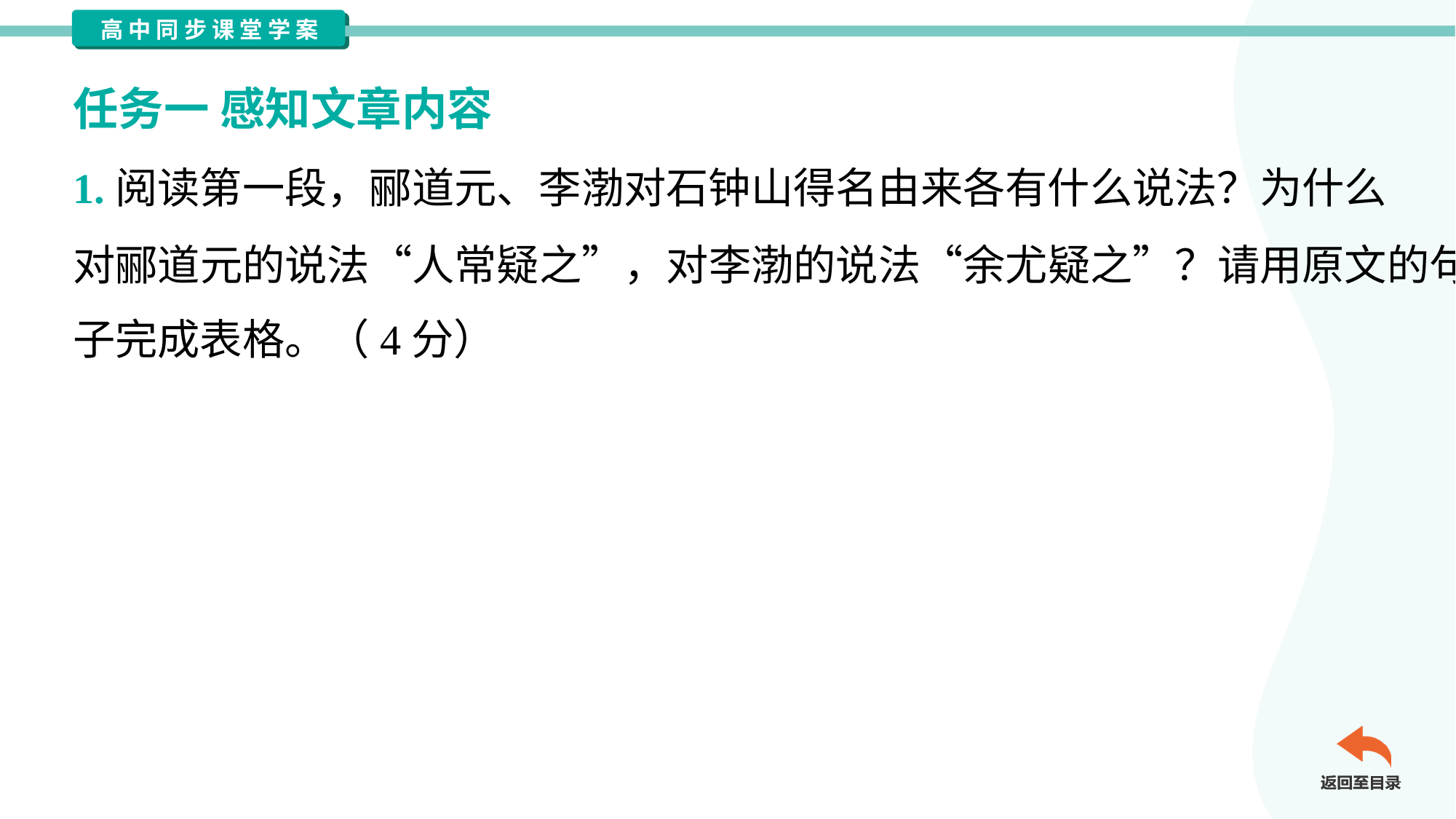

任务一 感知文章内容
1.阅读第一段，郦道元、李渤对石钟山得名由来各有什么说法？为什么
对郦道元的说法“人常疑之”，对李渤的说法“余尤疑之”？请用原文的句
子完成表格。（4分）